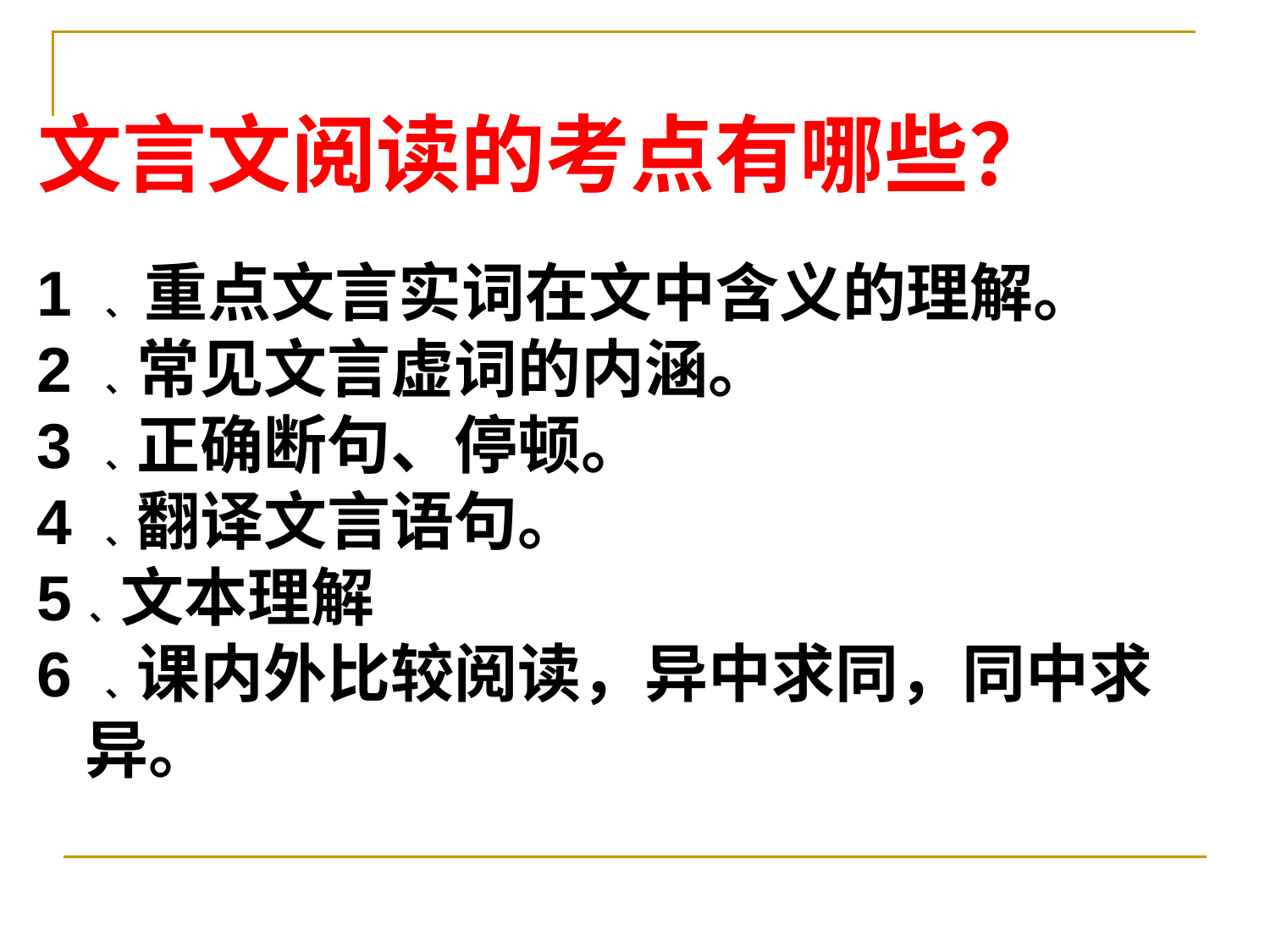

文言文阅读的考点有哪些？
1 、 重点文言实词在文中含义的理解。
2 、常见文言虚词的内涵。
3 、正确断句、停顿。
4 、翻译文言语句。
5 、文本理解
6 、课内外比较阅读，异中求同，同中求异。